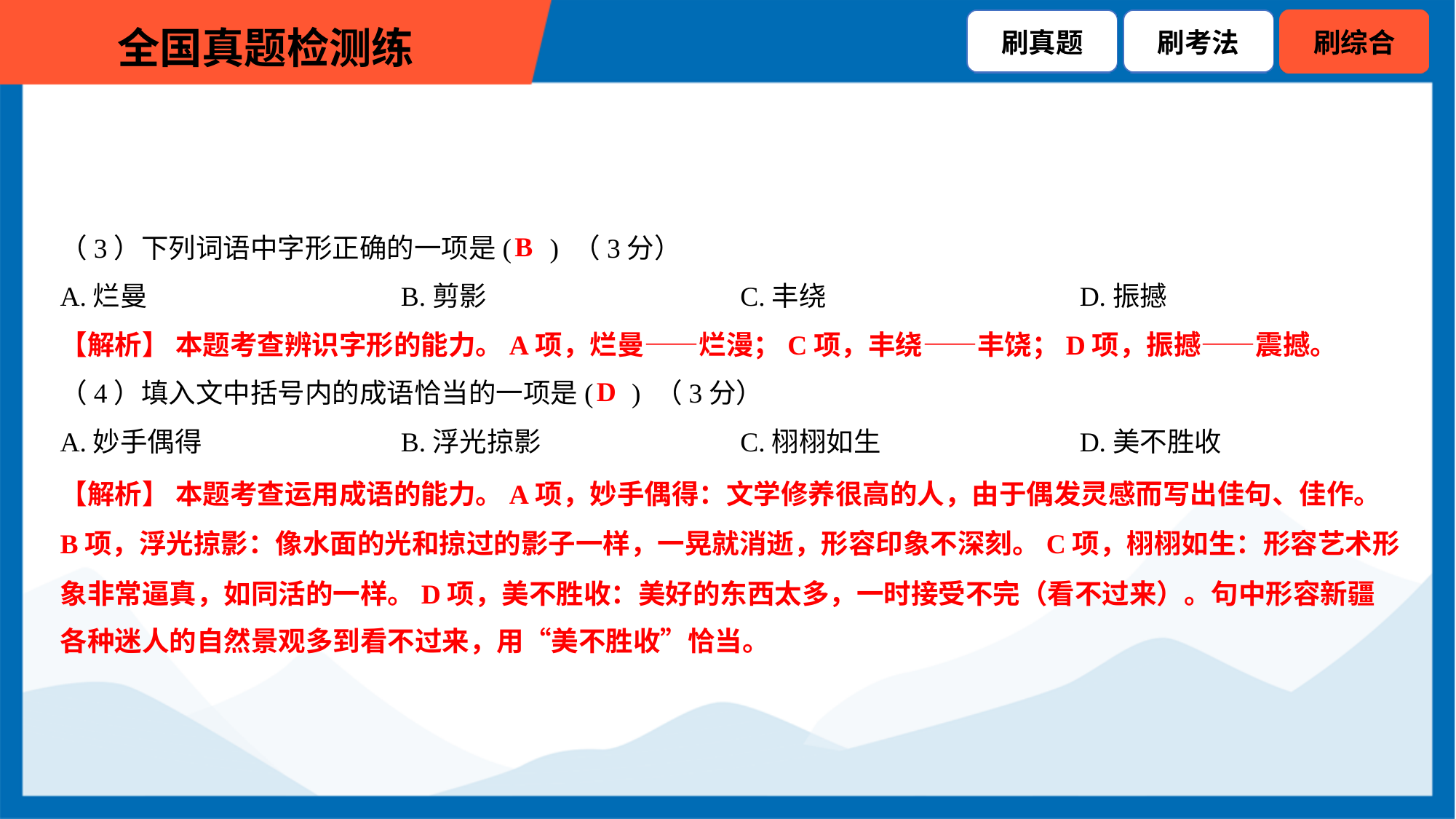

B
（3）下列词语中字形正确的一项是(     ) （3分）
A.烂曼	B.剪影	C.丰绕	D.振撼
【解析】 本题考查辨识字形的能力。A项，烂曼——烂漫；C项，丰绕——丰饶；D项，振撼——震撼。
D
（4）填入文中括号内的成语恰当的一项是(     ) （3分）
A.妙手偶得	B.浮光掠影	C.栩栩如生	D.美不胜收
【解析】 本题考查运用成语的能力。A项，妙手偶得：文学修养很高的人，由于偶发灵感而写出佳句、佳作。
B项，浮光掠影：像水面的光和掠过的影子一样，一晃就消逝，形容印象不深刻。C项，栩栩如生：形容艺术形
象非常逼真，如同活的一样。D项，美不胜收：美好的东西太多，一时接受不完（看不过来）。句中形容新疆
各种迷人的自然景观多到看不过来，用“美不胜收”恰当。